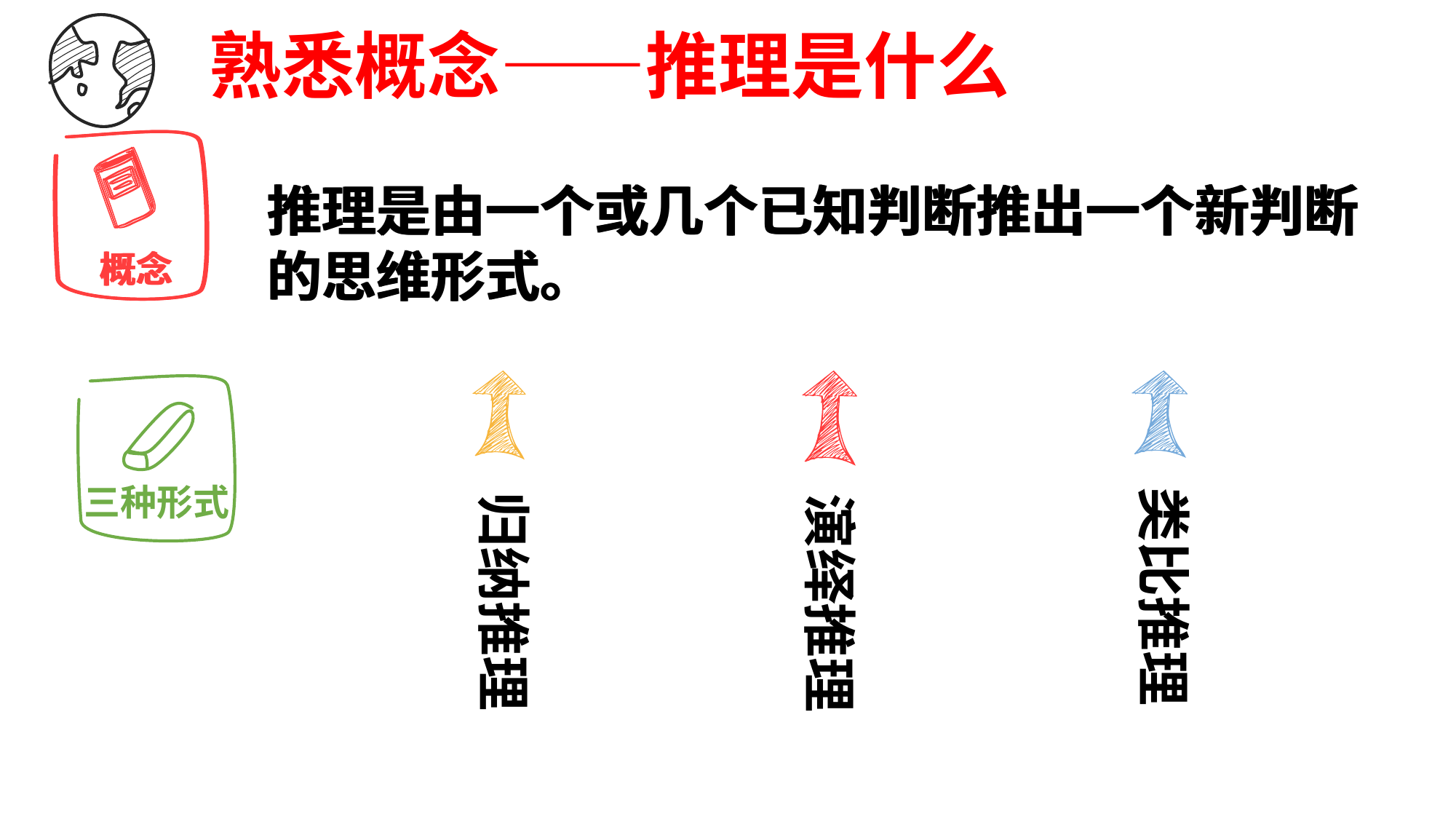

熟悉概念——推理是什么

概念

概念
推理是由一个或几个已知判断推出一个新判断的思维形式。
推理是由一个或几个已知判断推出一个新判断的思维形式。

三种形式

类比推理
归纳推理
演绎推理